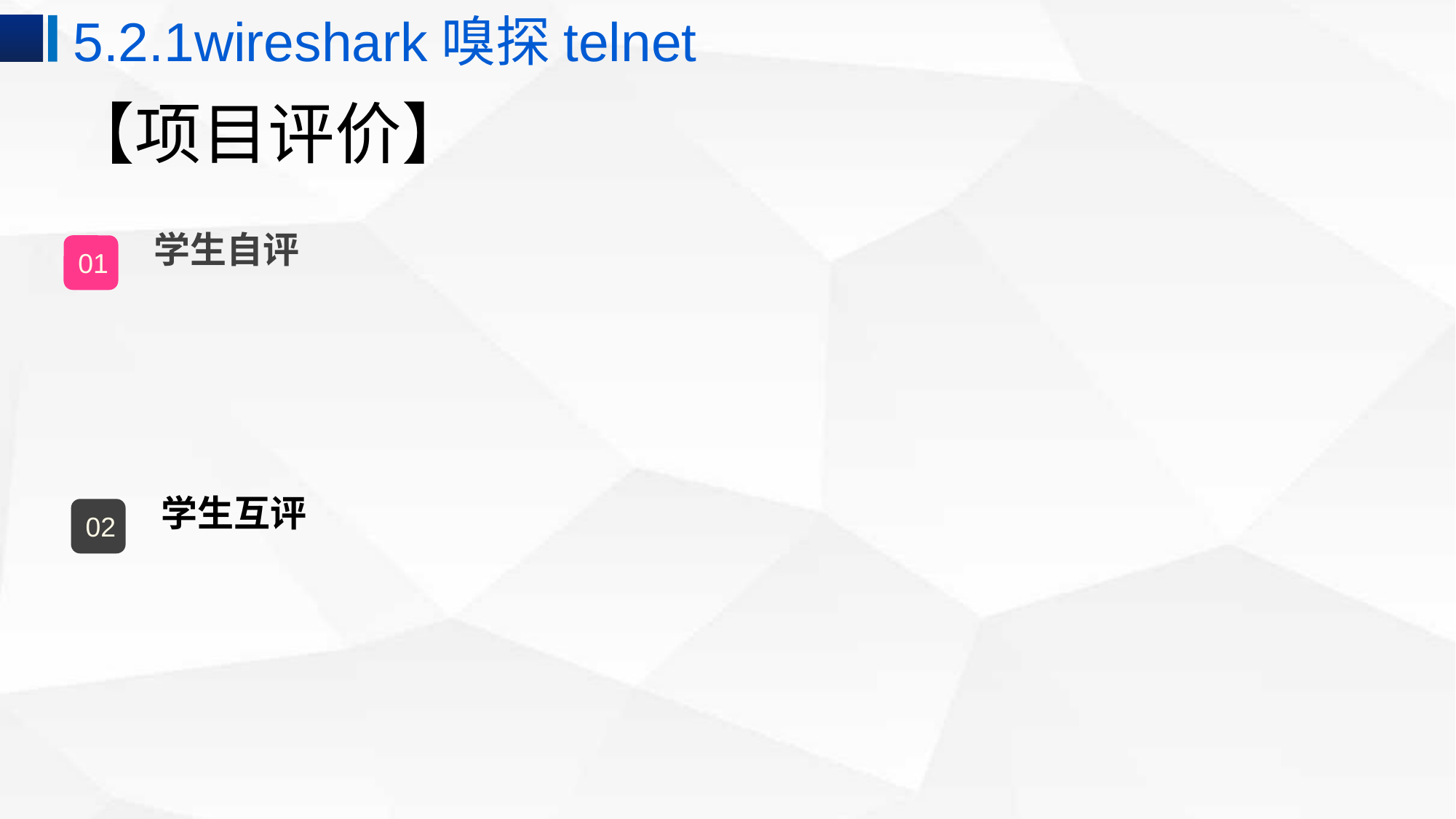

5.2.1wireshark嗅探telnet

# 【项目评价】
学生自评

01

学生互评

02